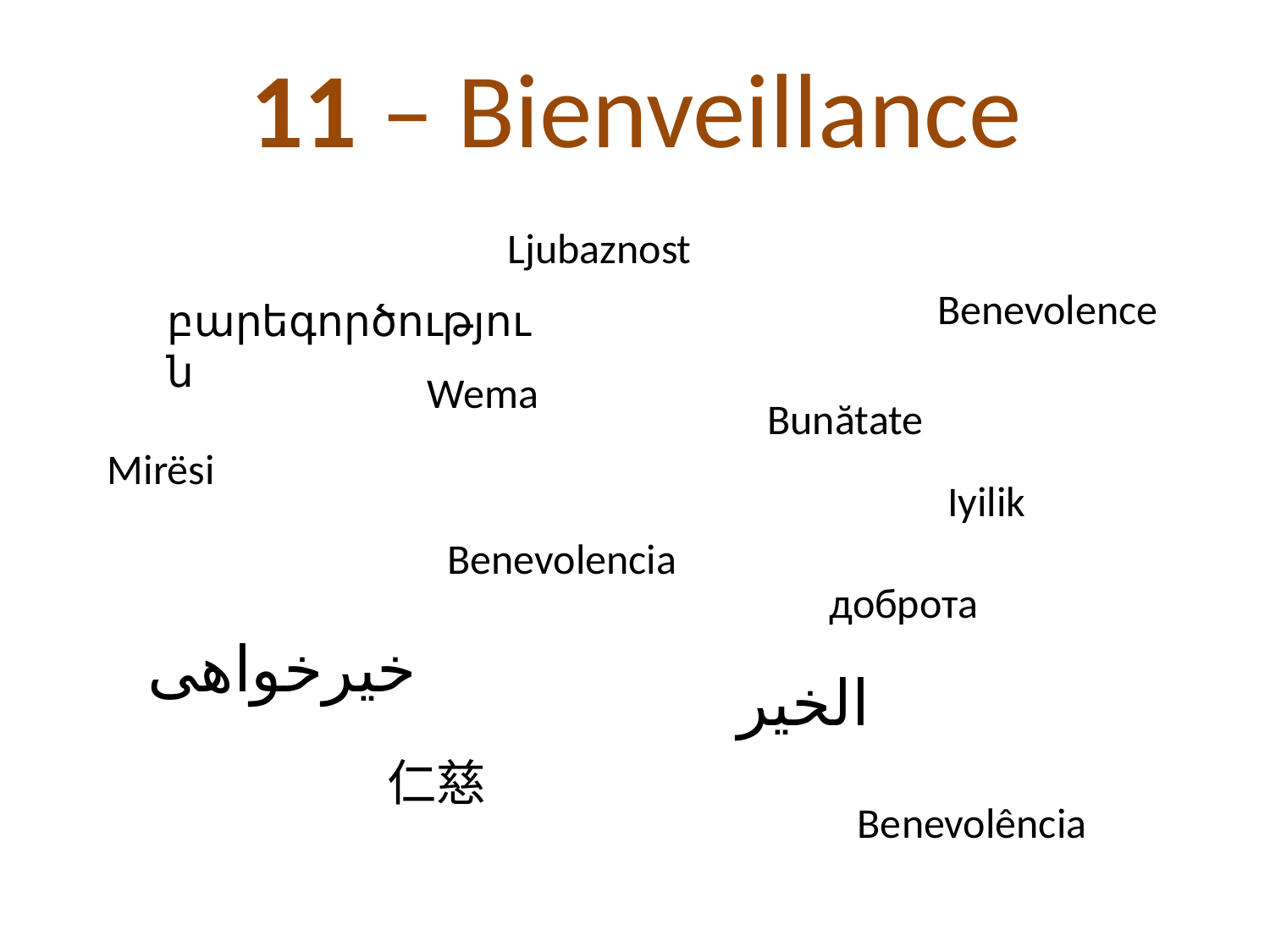

# 11 – Bienveillance
Ljubaznost
Benevolence
բարեգործություն
Wema
Bunătate
Mirësi
Iyilik
Benevolencia
доброта
خیرخواهی
الخير
仁慈
Benevolência